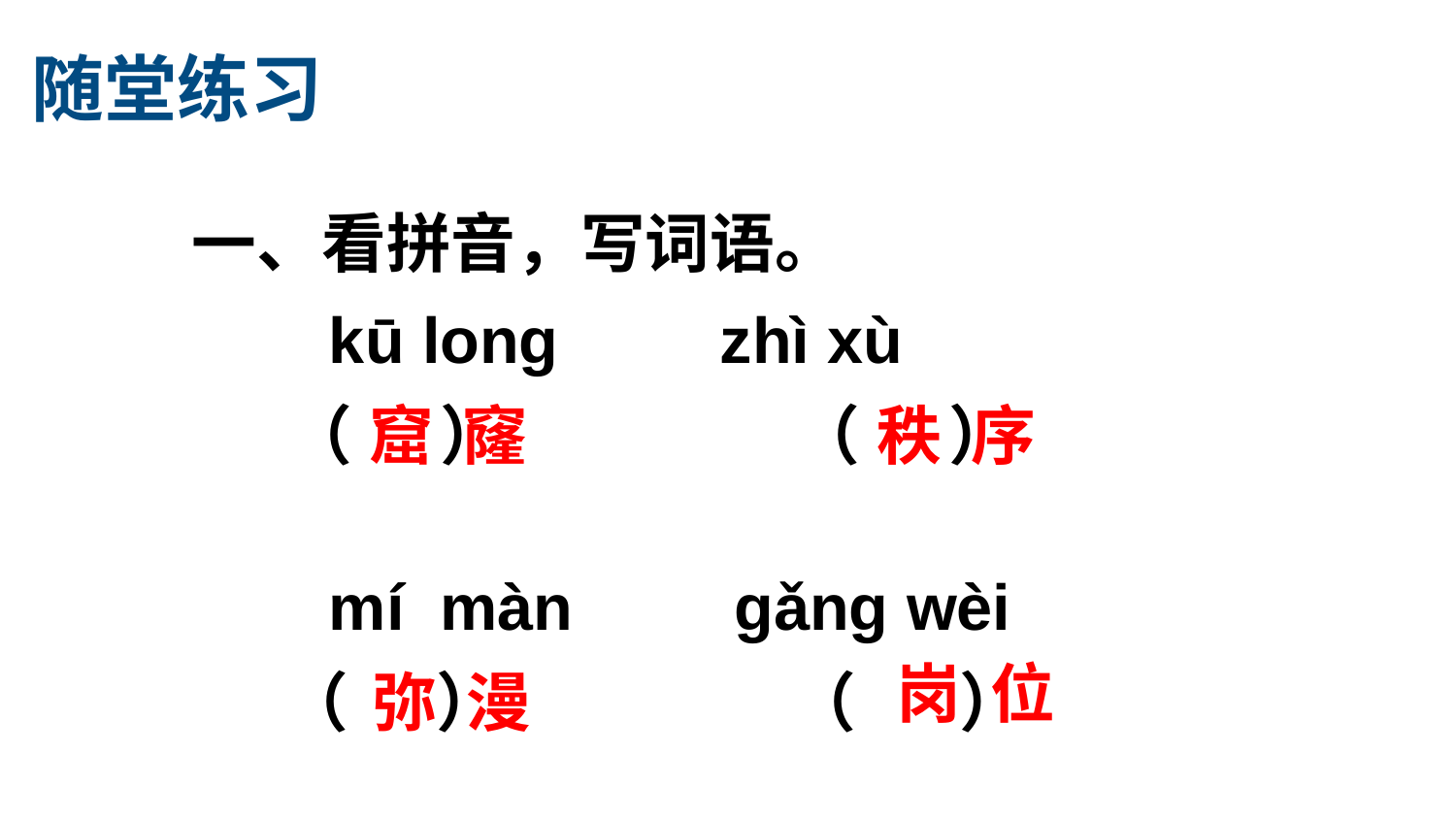

随堂练习
一、看拼音，写词语。
kū lonɡ         zhì xù
（      ）
（      ）
mí  màn         ɡǎnɡ wèi
（      ）
（       ）
窟  窿
秩  序
岗  位
弥  漫